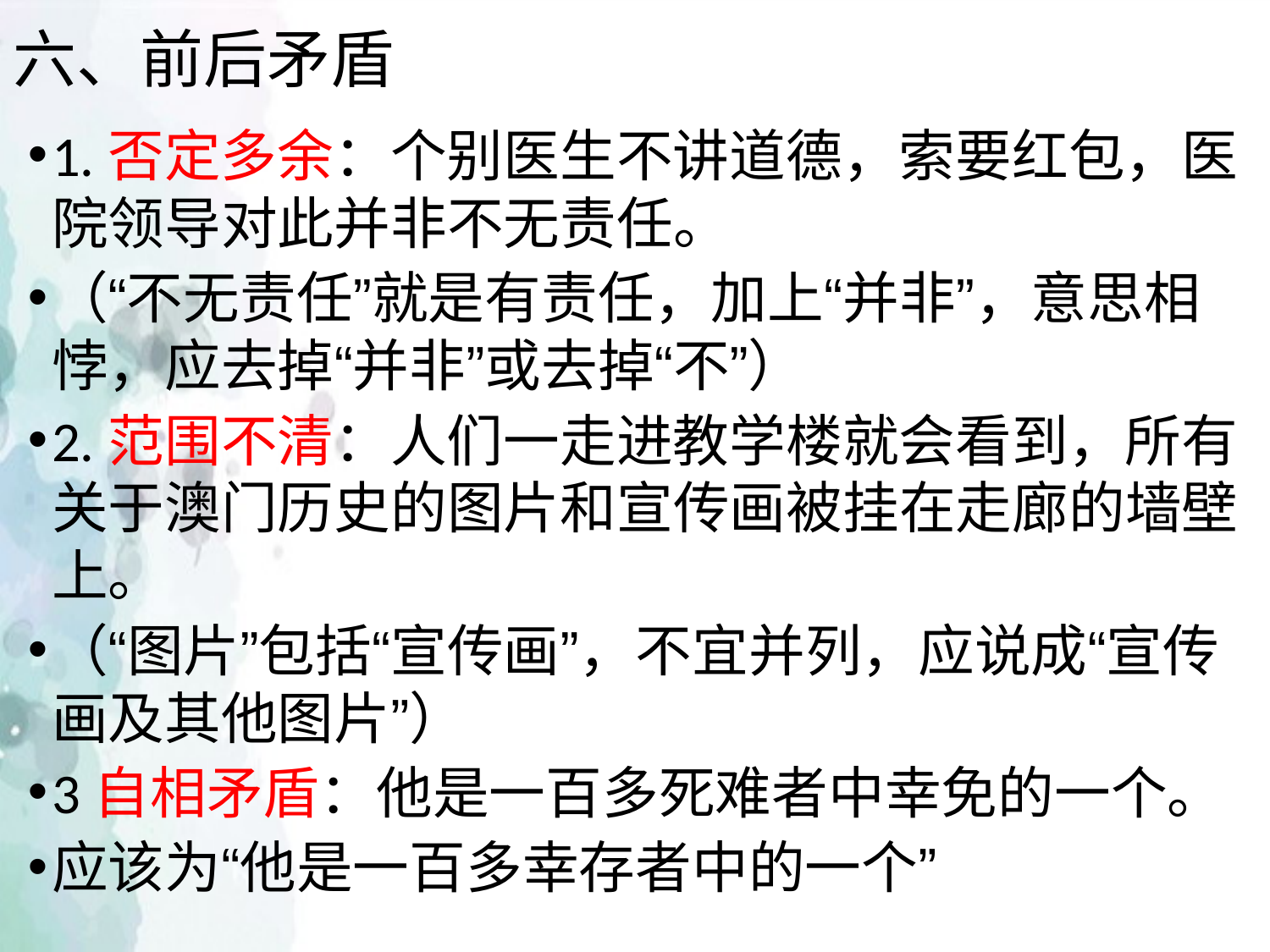

# 六、前后矛盾
1.否定多余：个别医生不讲道德，索要红包，医院领导对此并非不无责任。
（“不无责任”就是有责任，加上“并非”，意思相悖，应去掉“并非”或去掉“不”）
2.范围不清：人们一走进教学楼就会看到，所有关于澳门历史的图片和宣传画被挂在走廊的墙壁上。
（“图片”包括“宣传画”，不宜并列，应说成“宣传画及其他图片”）
3自相矛盾：他是一百多死难者中幸免的一个。
应该为“他是一百多幸存者中的一个”